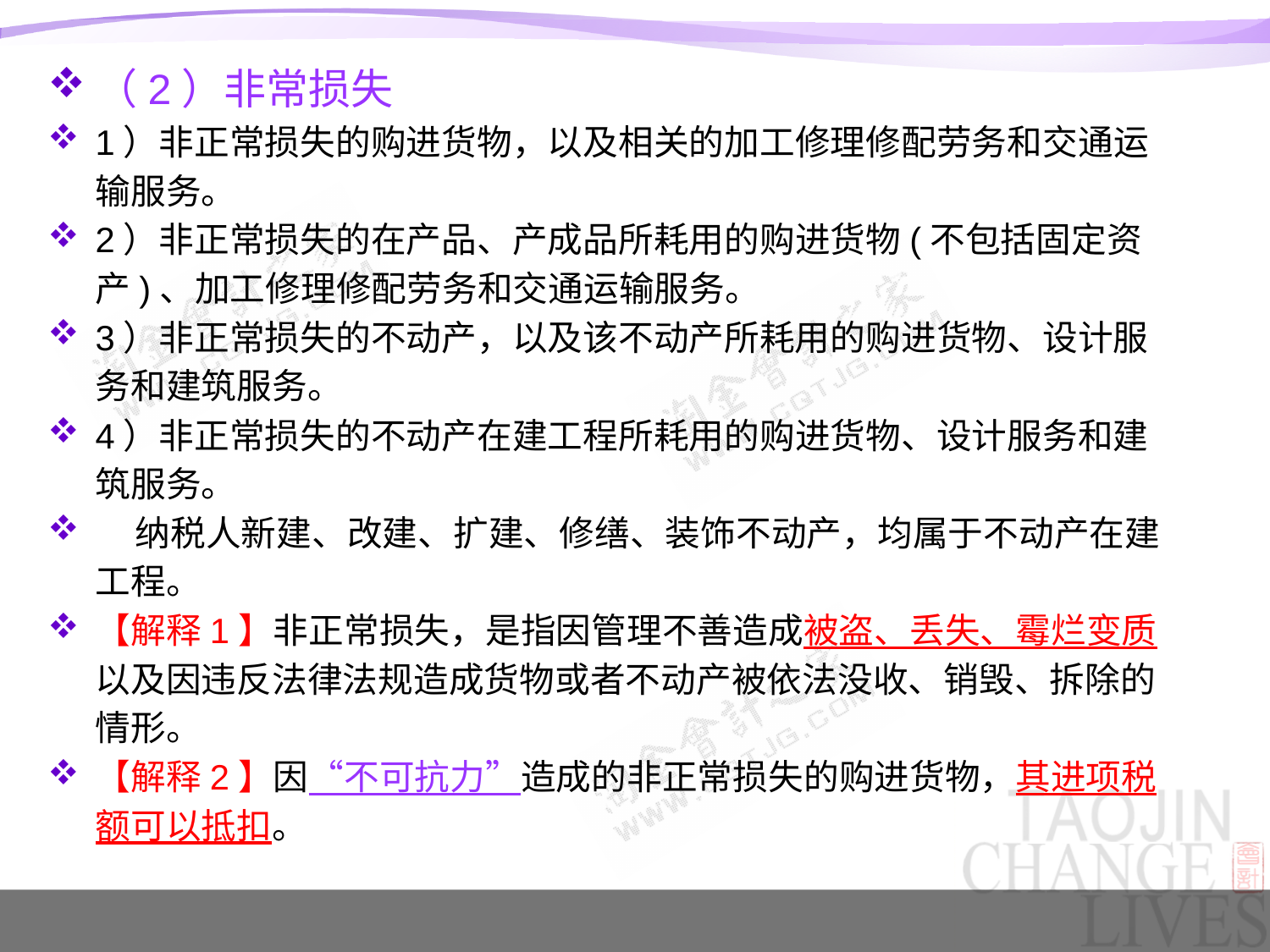

（2）非常损失
1）非正常损失的购进货物，以及相关的加工修理修配劳务和交通运输服务。
2）非正常损失的在产品、产成品所耗用的购进货物(不包括固定资产)、加工修理修配劳务和交通运输服务。
3）非正常损失的不动产，以及该不动产所耗用的购进货物、设计服务和建筑服务。
4）非正常损失的不动产在建工程所耗用的购进货物、设计服务和建筑服务。
    纳税人新建、改建、扩建、修缮、装饰不动产，均属于不动产在建工程。
【解释1】非正常损失，是指因管理不善造成被盗、丢失、霉烂变质以及因违反法律法规造成货物或者不动产被依法没收、销毁、拆除的情形。
【解释2】因“不可抗力”造成的非正常损失的购进货物，其进项税额可以抵扣。
#